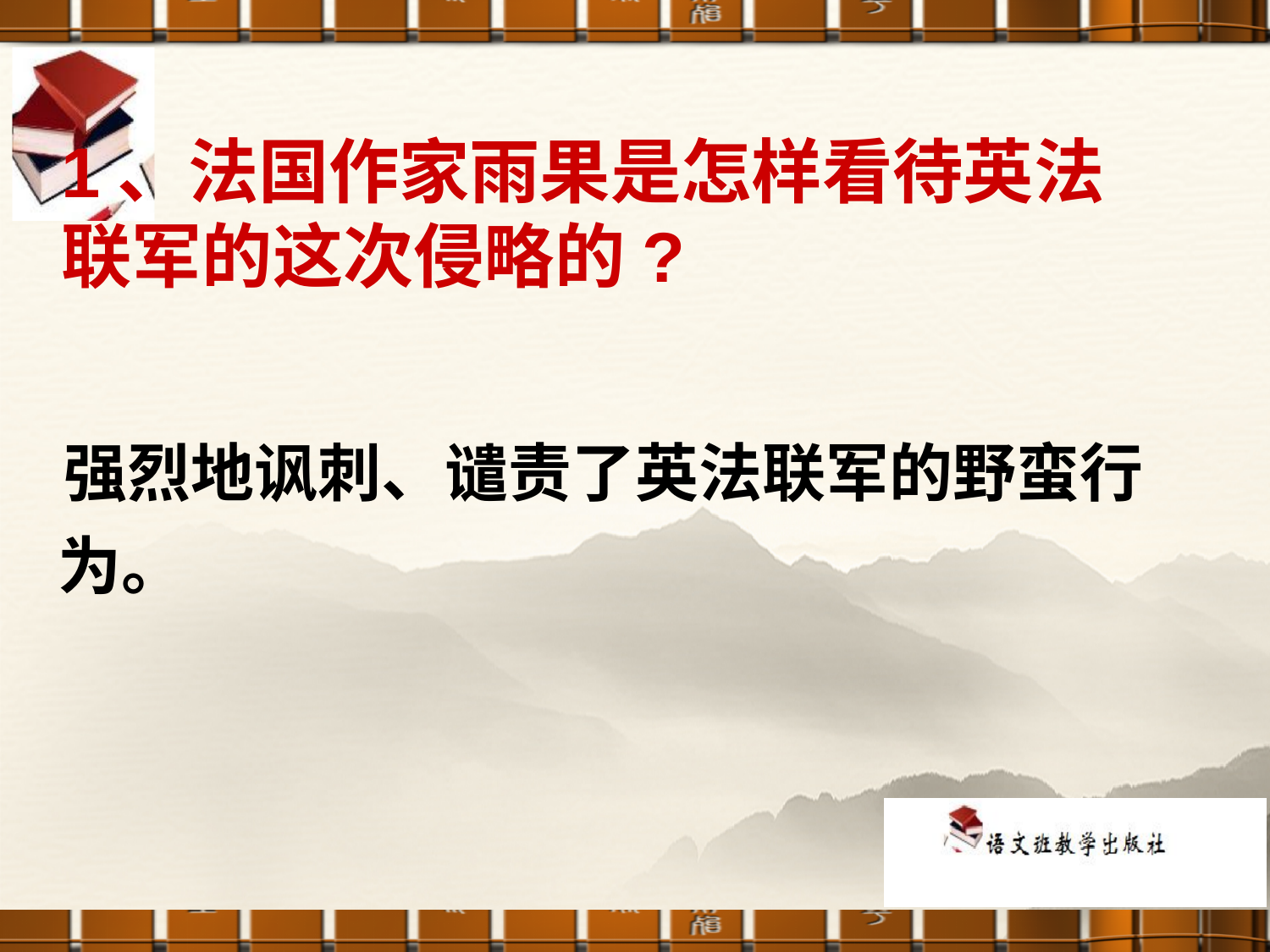

# 1、法国作家雨果是怎样看待英法联军的这次侵略的?
  强烈地讽刺、谴责了英法联军的野蛮行为。